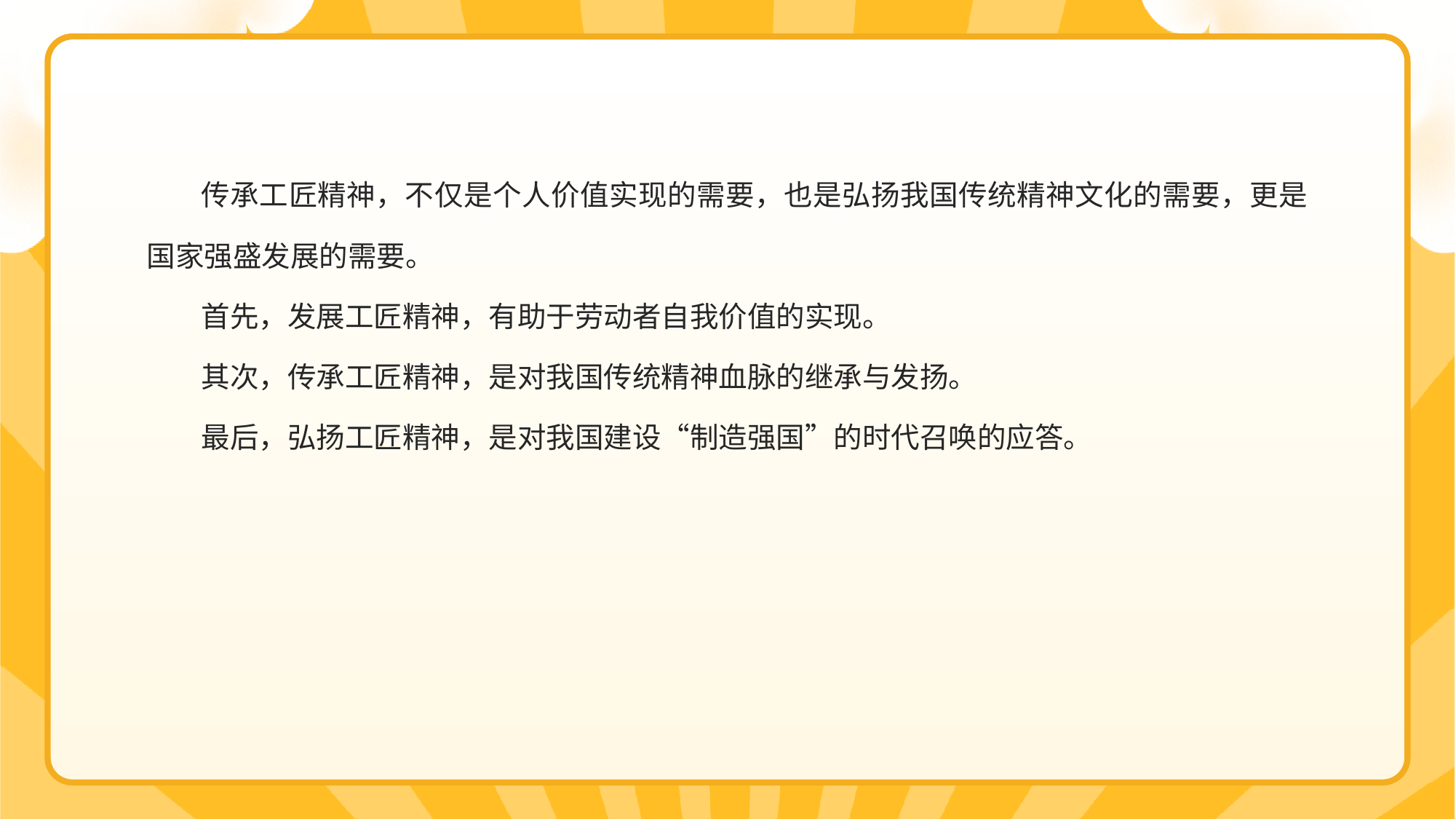

传承工匠精神，不仅是个人价值实现的需要，也是弘扬我国传统精神文化的需要，更是国家强盛发展的需要。
首先，发展工匠精神，有助于劳动者自我价值的实现。
其次，传承工匠精神，是对我国传统精神血脉的继承与发扬。
最后，弘扬工匠精神，是对我国建设“制造强国”的时代召唤的应答。